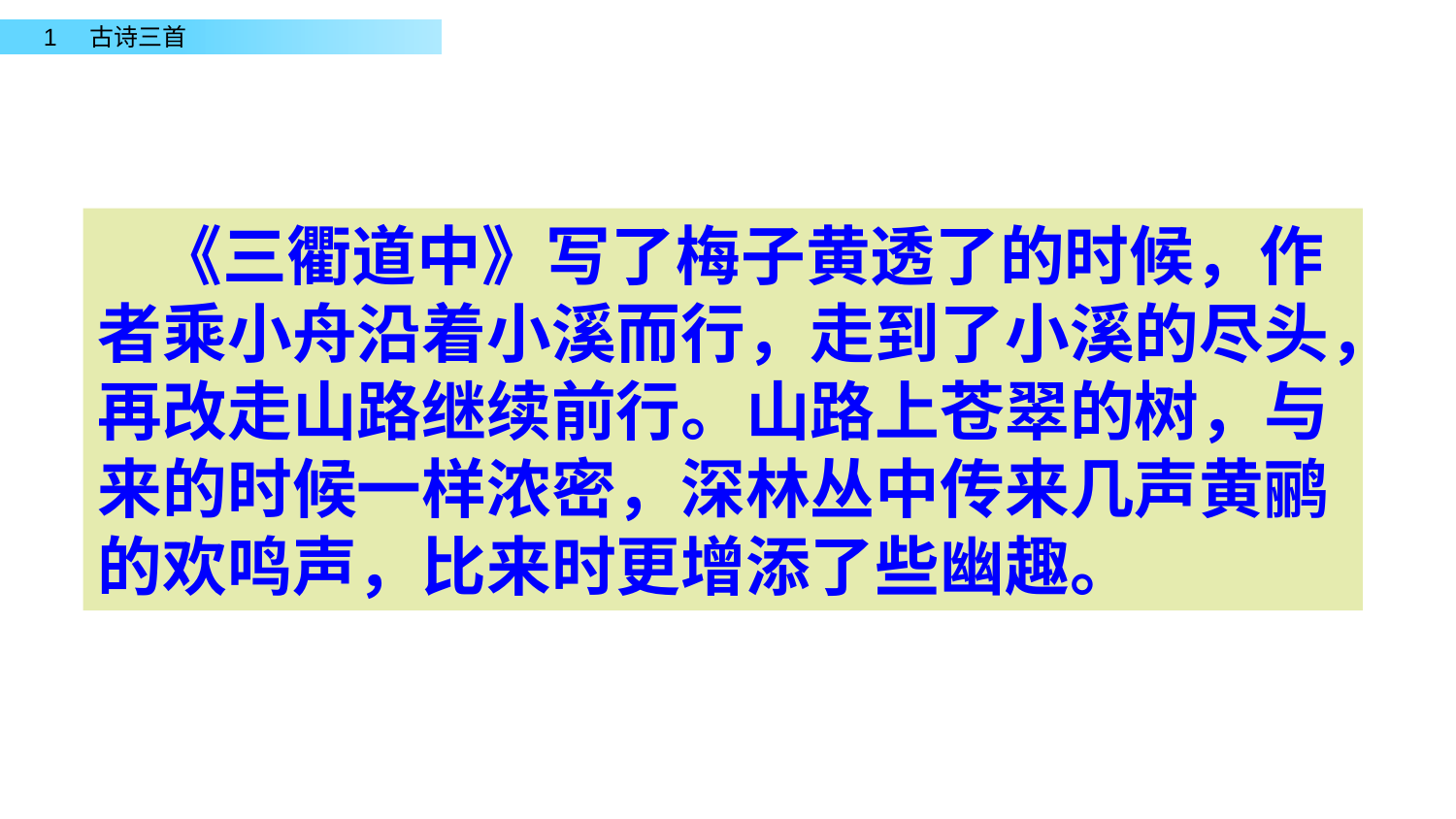

《三衢道中》写了梅子黄透了的时候，作者乘小舟沿着小溪而行，走到了小溪的尽头，再改走山路继续前行。山路上苍翠的树，与来的时候一样浓密，深林丛中传来几声黄鹂的欢鸣声，比来时更增添了些幽趣。